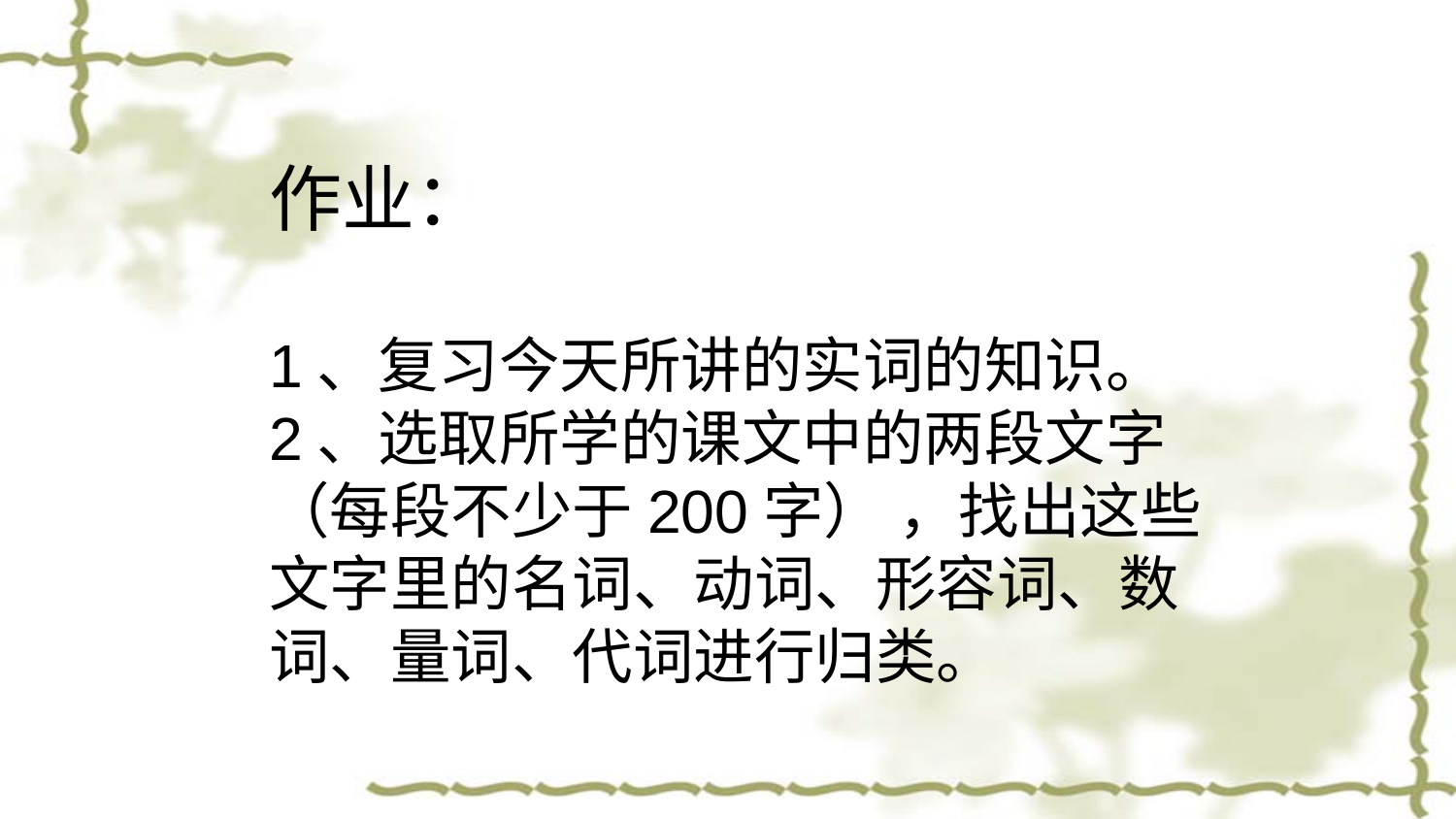

作业：

1、复习今天所讲的实词的知识。
2、选取所学的课文中的两段文字（每段不少于200字） ，找出这些文字里的名词、动词、形容词、数词、量词、代词进行归类。